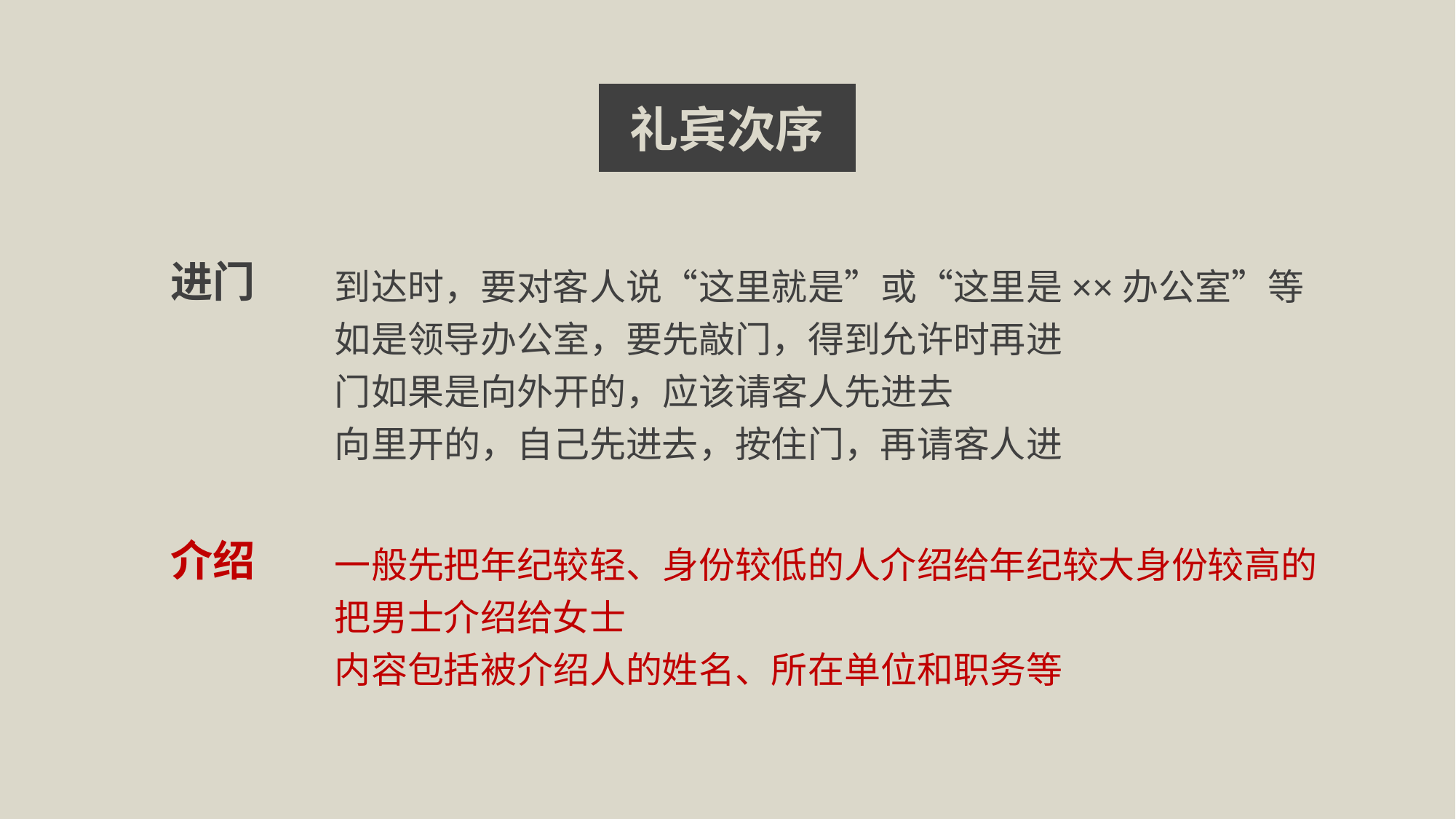

礼宾次序
进门
到达时，要对客人说“这里就是”或“这里是××办公室”等
如是领导办公室，要先敲门，得到允许时再进
门如果是向外开的，应该请客人先进去
向里开的，自己先进去，按住门，再请客人进
介绍
一般先把年纪较轻、身份较低的人介绍给年纪较大身份较高的
把男士介绍给女士
内容包括被介绍人的姓名、所在单位和职务等